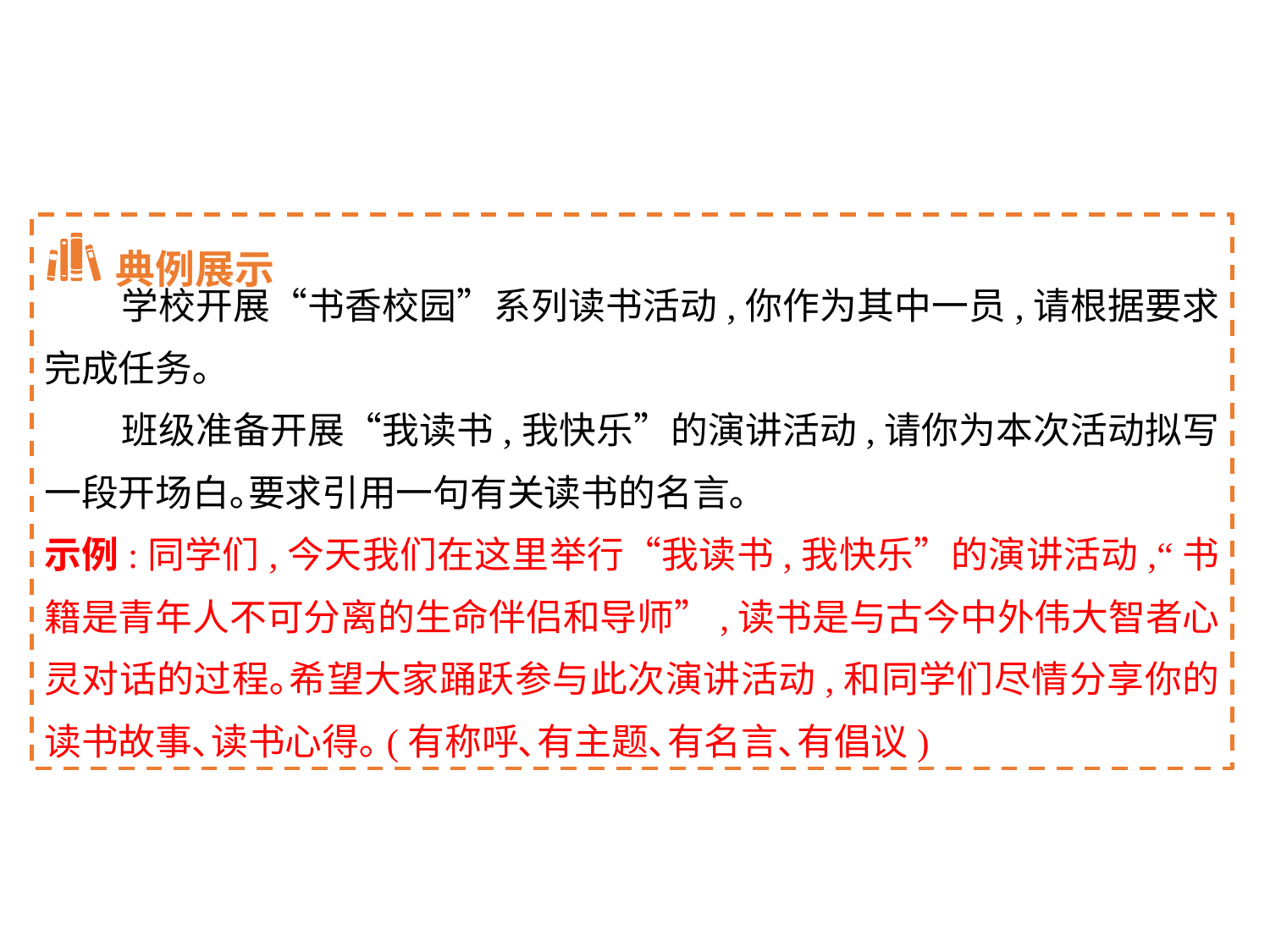

典例展示

        学校开展“书香校园”系列读书活动,你作为其中一员,请根据要求完成任务｡
        班级准备开展“我读书,我快乐”的演讲活动,请你为本次活动拟写一段开场白｡要求引用一句有关读书的名言｡
示例:同学们,今天我们在这里举行“我读书,我快乐”的演讲活动,“书籍是青年人不可分离的生命伴侣和导师”,读书是与古今中外伟大智者心灵对话的过程｡希望大家踊跃参与此次演讲活动,和同学们尽情分享你的读书故事､读书心得｡(有称呼､有主题､有名言､有倡议)